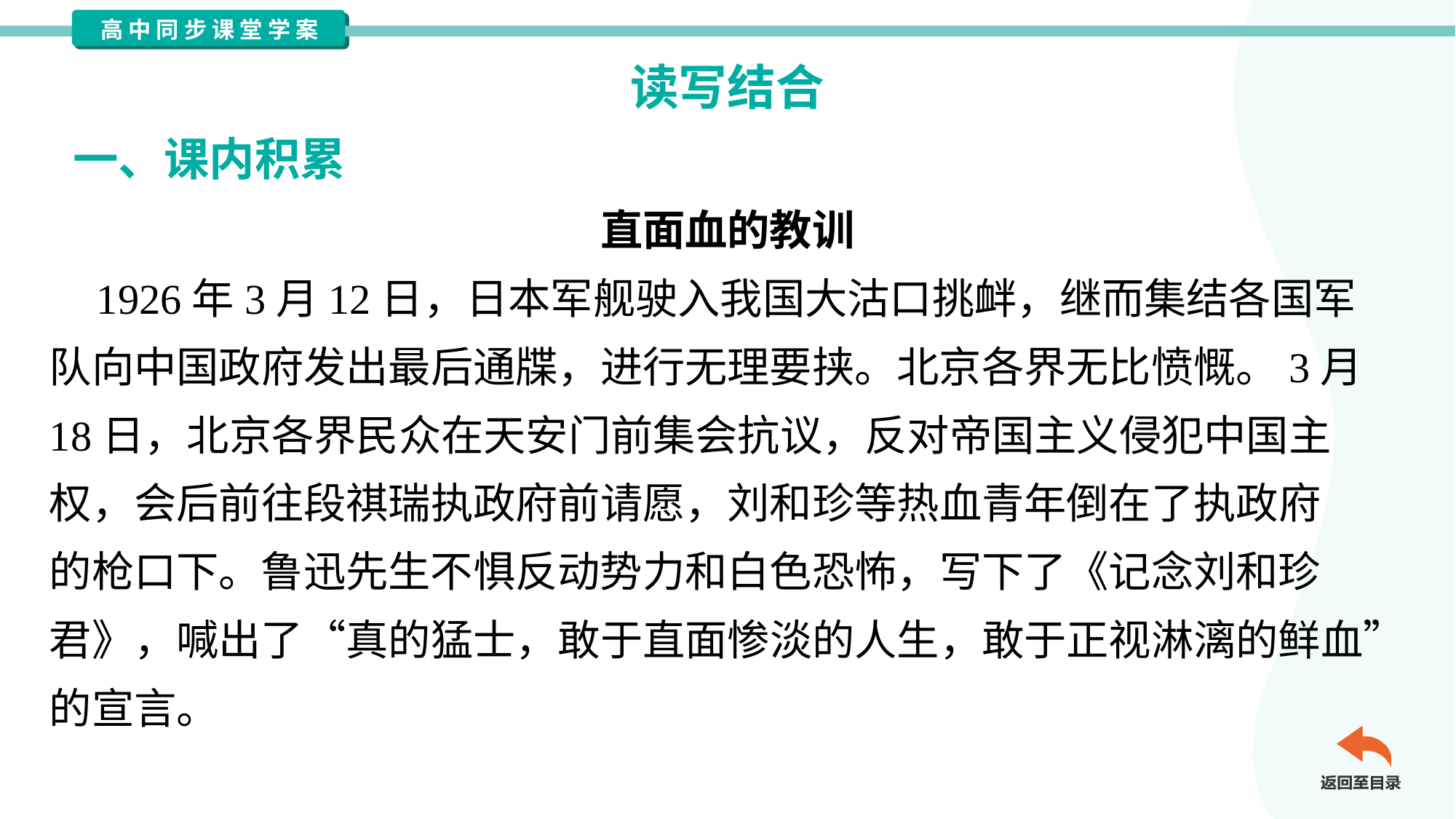

读写结合
一、课内积累
直面血的教训
    1926年3月12日，日本军舰驶入我国大沽口挑衅，继而集结各国军
队向中国政府发出最后通牒，进行无理要挟。北京各界无比愤慨。3月
18日，北京各界民众在天安门前集会抗议，反对帝国主义侵犯中国主
权，会后前往段祺瑞执政府前请愿，刘和珍等热血青年倒在了执政府
的枪口下。鲁迅先生不惧反动势力和白色恐怖，写下了《记念刘和珍
君》，喊出了“真的猛士，敢于直面惨淡的人生，敢于正视淋漓的鲜血”
的宣言。